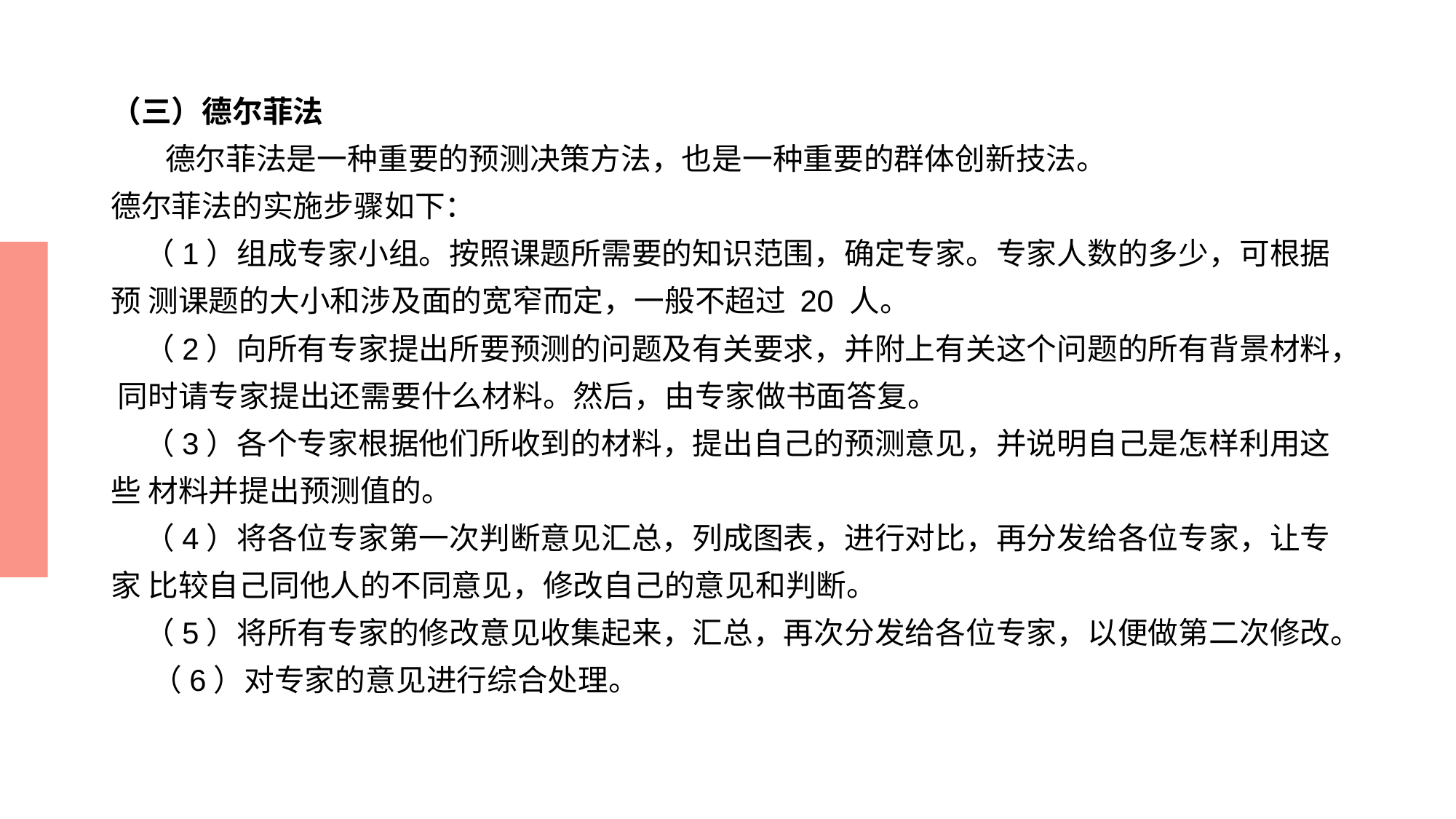

# （三）德尔菲法
       德尔菲法是一种重要的预测决策方法，也是一种重要的群体创新技法。
德尔菲法的实施步骤如下：
     （1）组成专家小组。按照课题所需要的知识范围，确定专家。专家人数的多少，可根据预 测课题的大小和涉及面的宽窄而定，一般不超过 20 人。
     （2）向所有专家提出所要预测的问题及有关要求，并附上有关这个问题的所有背景材料， 同时请专家提出还需要什么材料。然后，由专家做书面答复。
     （3）各个专家根据他们所收到的材料，提出自己的预测意见，并说明自己是怎样利用这些 材料并提出预测值的。
     （4）将各位专家第一次判断意见汇总，列成图表，进行对比，再分发给各位专家，让专家 比较自己同他人的不同意见，修改自己的意见和判断。
     （5）将所有专家的修改意见收集起来，汇总，再次分发给各位专家，以便做第二次修改。
     （6）对专家的意见进行综合处理。